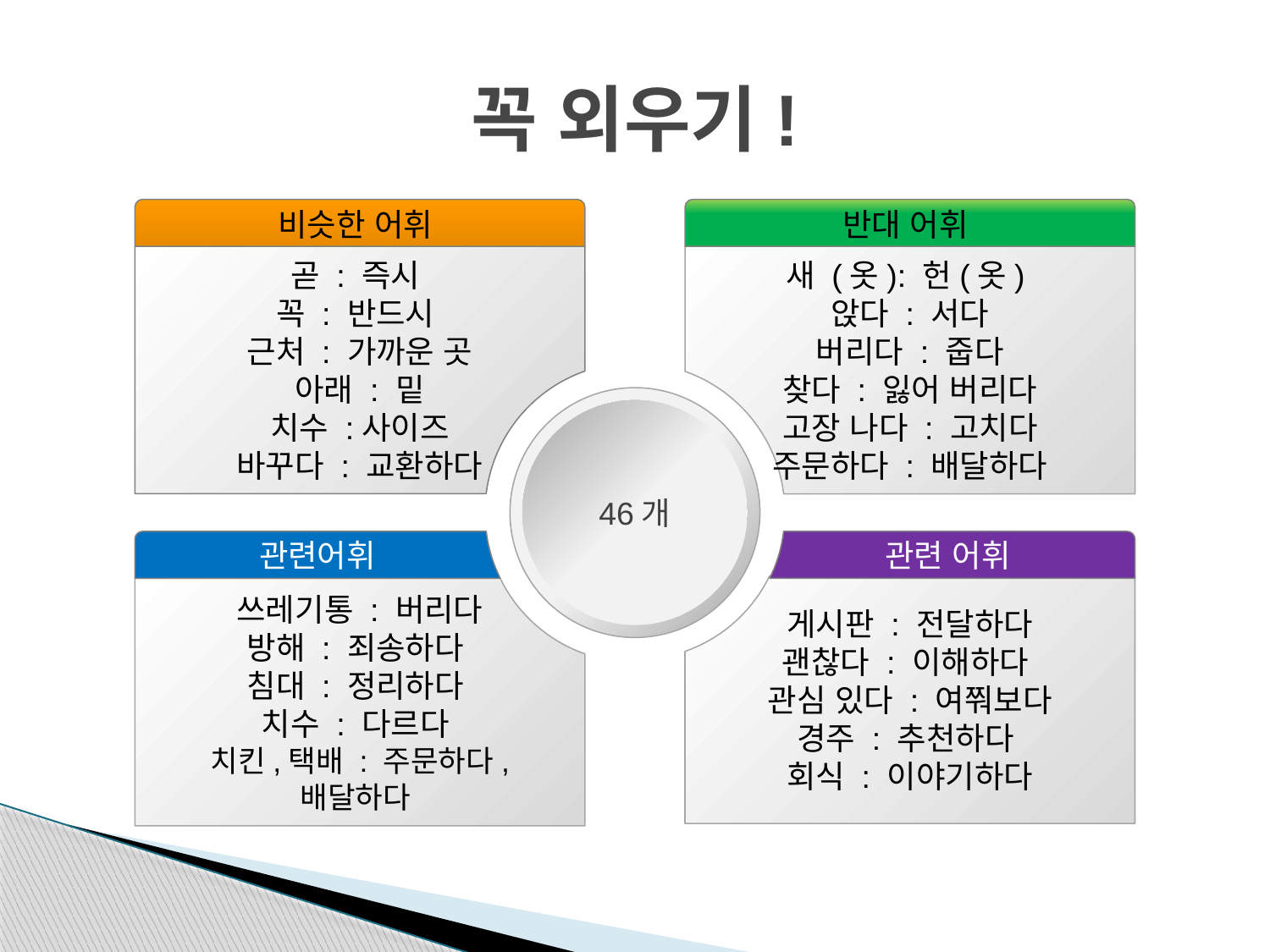

# 꼭 외우기!
비슷한 어휘
반대 어휘

곧 : 즉시
꼭 : 반드시
근처 : 가까운 곳
아래 : 밑
치수 :사이즈
바꾸다 : 교환하다
새 (옷): 헌(옷)
앉다 : 서다
버리다 : 줍다
찾다 : 잃어 버리다
고장 나다 : 고치다
주문하다 : 배달하다

46개
관련어휘
관련 어휘
게시판 : 전달하다
괜찮다 : 이해하다
관심 있다 : 여쭤보다
경주 : 추천하다
회식 : 이야기하다
쓰레기통 : 버리다
방해 : 죄송하다
침대 : 정리하다
치수 : 다르다
치킨,택배 : 주문하다, 배달하다